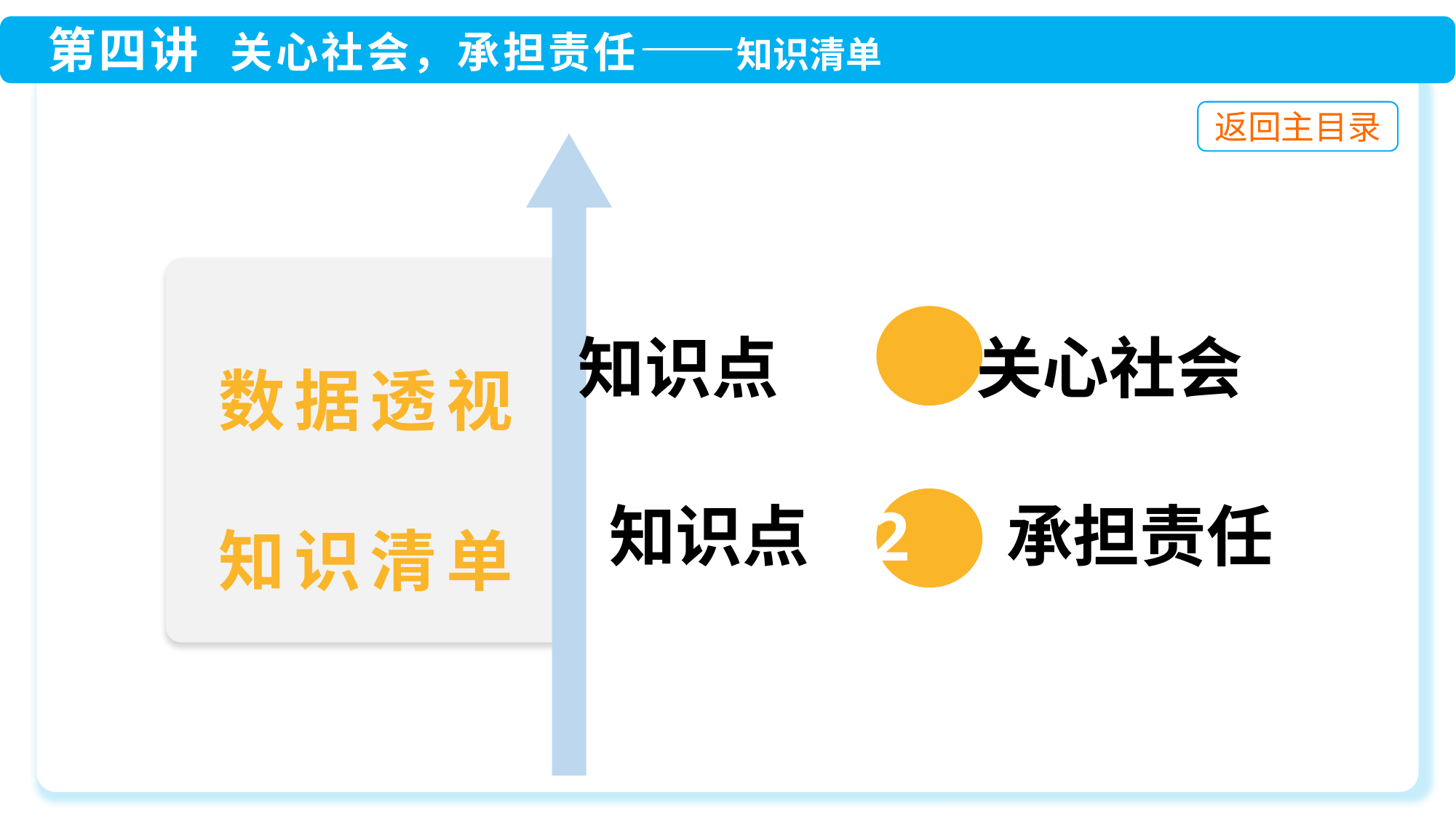

知识点   1  关心社会
知识点   2  承担责任

数据透视
知识清单